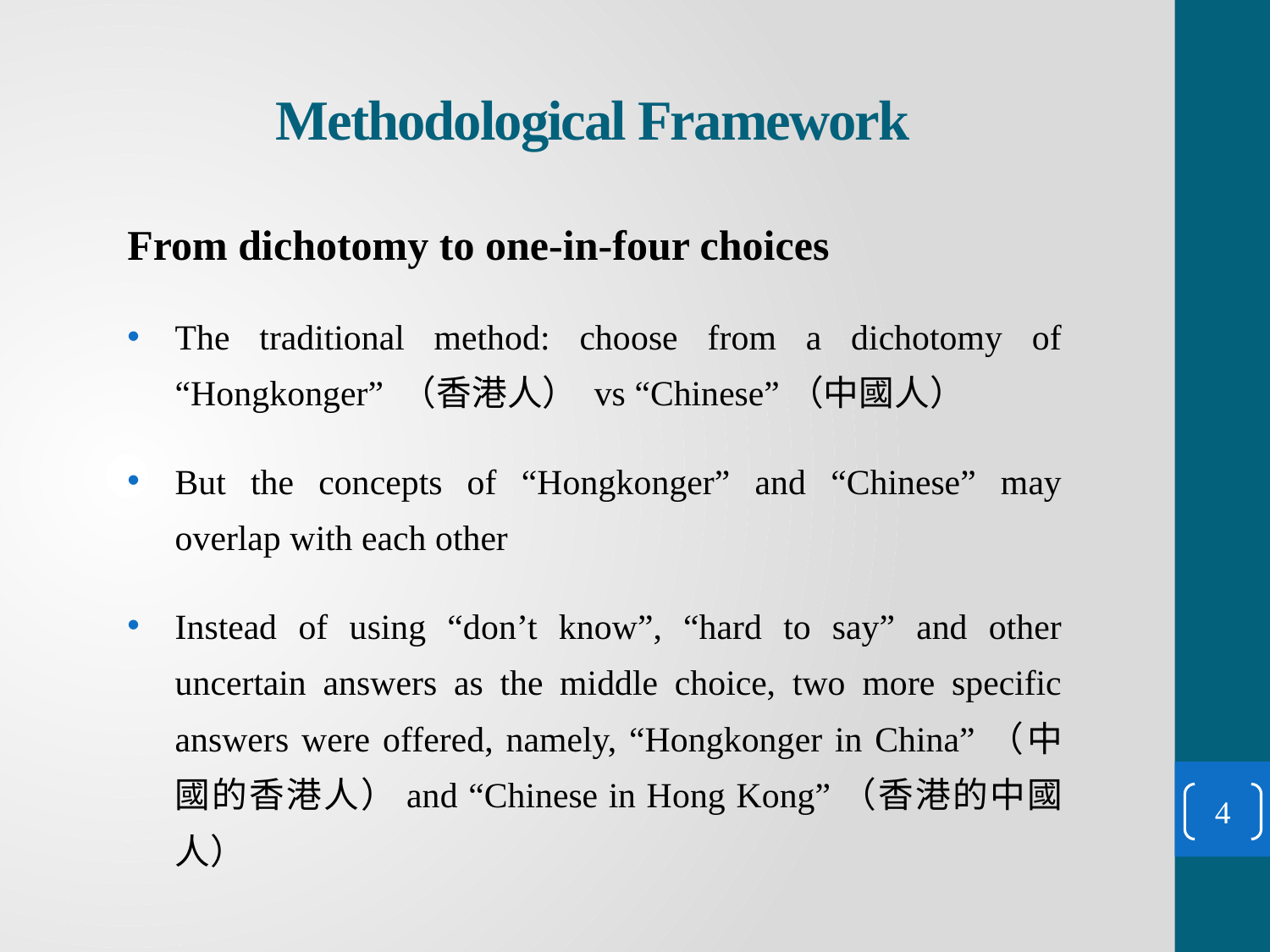

# Methodological Framework
From dichotomy to one-in-four choices
The traditional method: choose from a dichotomy of “Hongkonger” （香港人） vs “Chinese”（中國人）
But the concepts of “Hongkonger” and “Chinese” may overlap with each other
Instead of using “don’t know”, “hard to say” and other uncertain answers as the middle choice, two more specific answers were offered, namely, “Hongkonger in China”（中國的香港人）and “Chinese in Hong Kong”（香港的中國人）
4